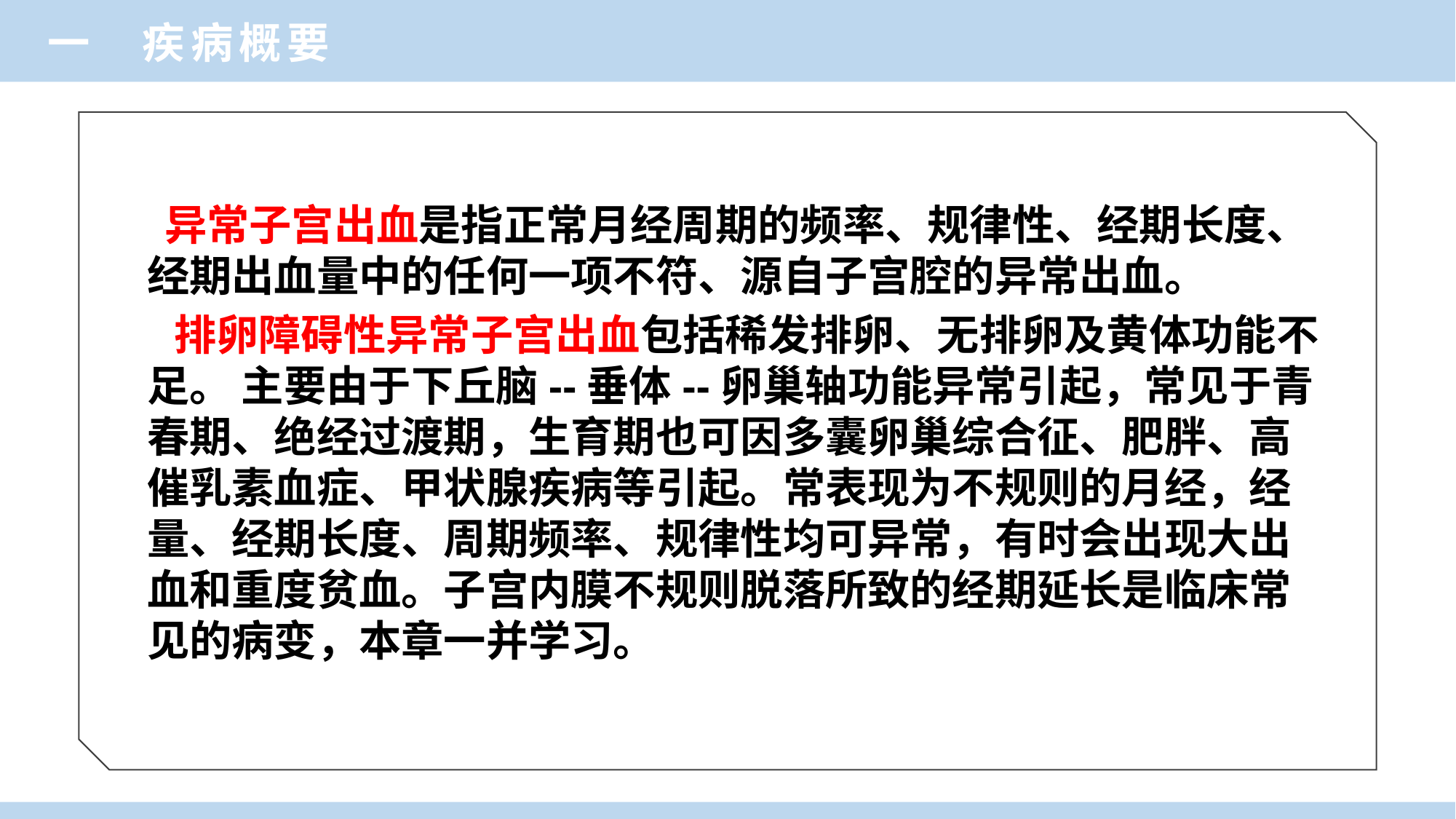

一   疾病概要

     异常子宫出血是指正常月经周期的频率、规律性、经期长度、经期出血量中的任何一项不符、源自子宫腔的异常出血。
      排卵障碍性异常子宫出血包括稀发排卵、无排卵及黄体功能不足。 主要由于下丘脑--垂体--卵巢轴功能异常引起，常见于青春期、绝经过渡期，生育期也可因多囊卵巢综合征、肥胖、高催乳素血症、甲状腺疾病等引起。常表现为不规则的月经，经量、经期长度、周期频率、规律性均可异常，有时会出现大出血和重度贫血。子宫内膜不规则脱落所致的经期延长是临床常见的病变，本章一并学习。